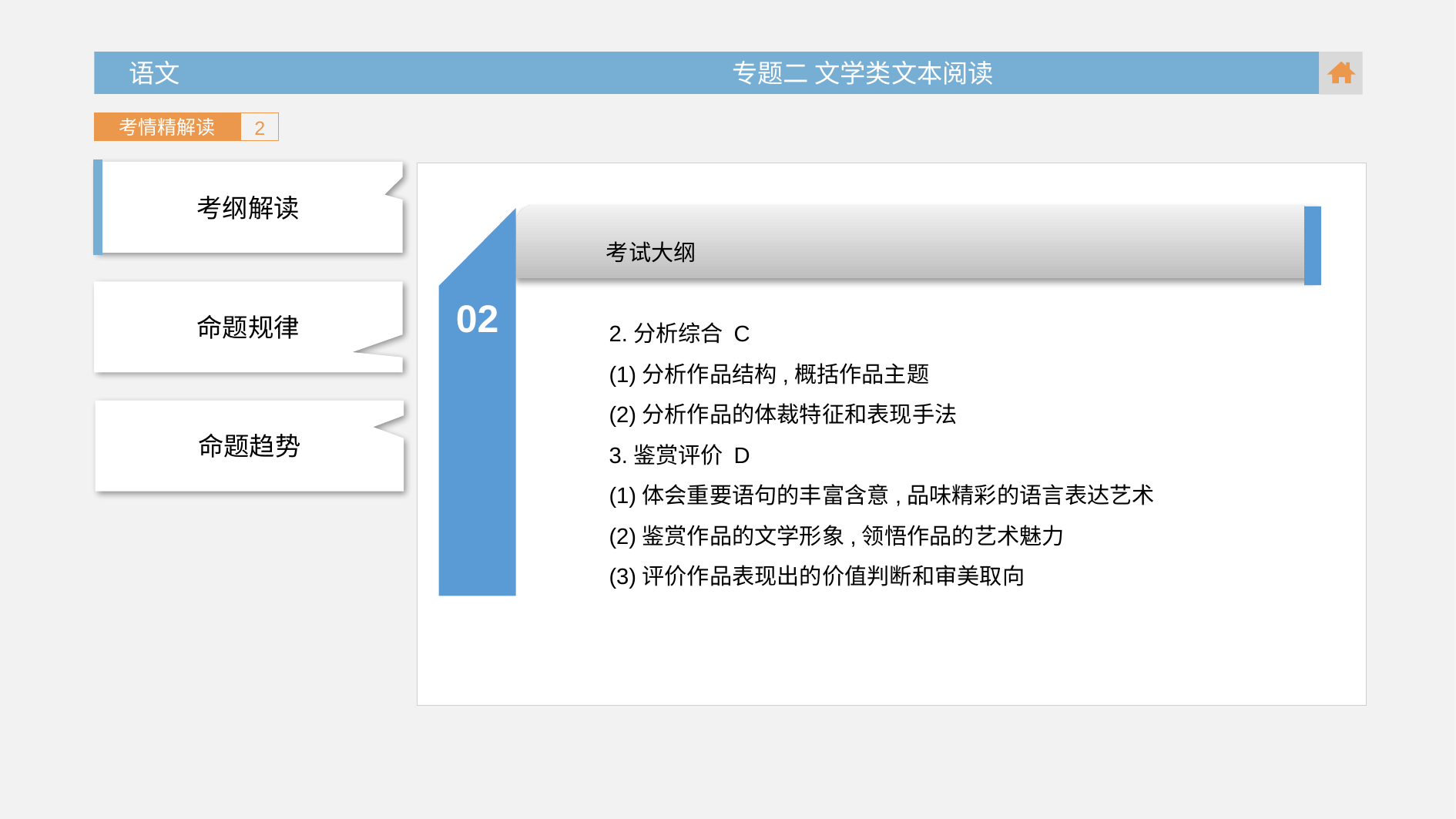

语文                                                                                                专题二 文学类文本阅读

考情精解读
2

考纲解读

考试大纲

02
命题规律
2.分析综合 C
(1)分析作品结构,概括作品主题
(2)分析作品的体裁特征和表现手法
3.鉴赏评价 D
(1)体会重要语句的丰富含意,品味精彩的语言表达艺术
(2)鉴赏作品的文学形象,领悟作品的艺术魅力
(3)评价作品表现出的价值判断和审美取向
命题趋势